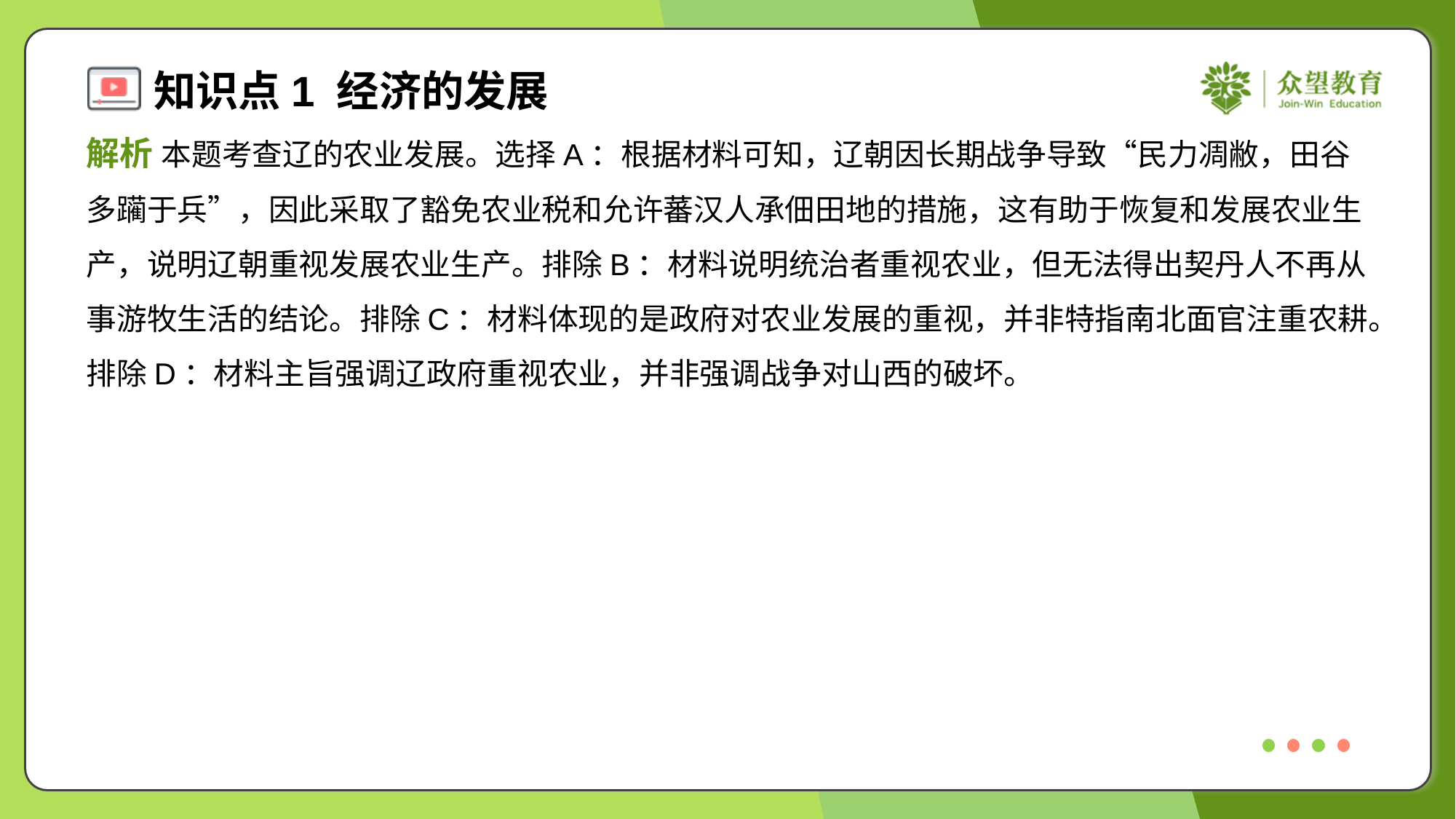

解析 本题考查辽的农业发展。选择A：根据材料可知，辽朝因长期战争导致“民力凋敝，田谷
多躏于兵”，因此采取了豁免农业税和允许蕃汉人承佃田地的措施，这有助于恢复和发展农业生
产，说明辽朝重视发展农业生产。排除B：材料说明统治者重视农业，但无法得出契丹人不再从
事游牧生活的结论。排除C：材料体现的是政府对农业发展的重视，并非特指南北面官注重农耕。
排除D：材料主旨强调辽政府重视农业，并非强调战争对山西的破坏。